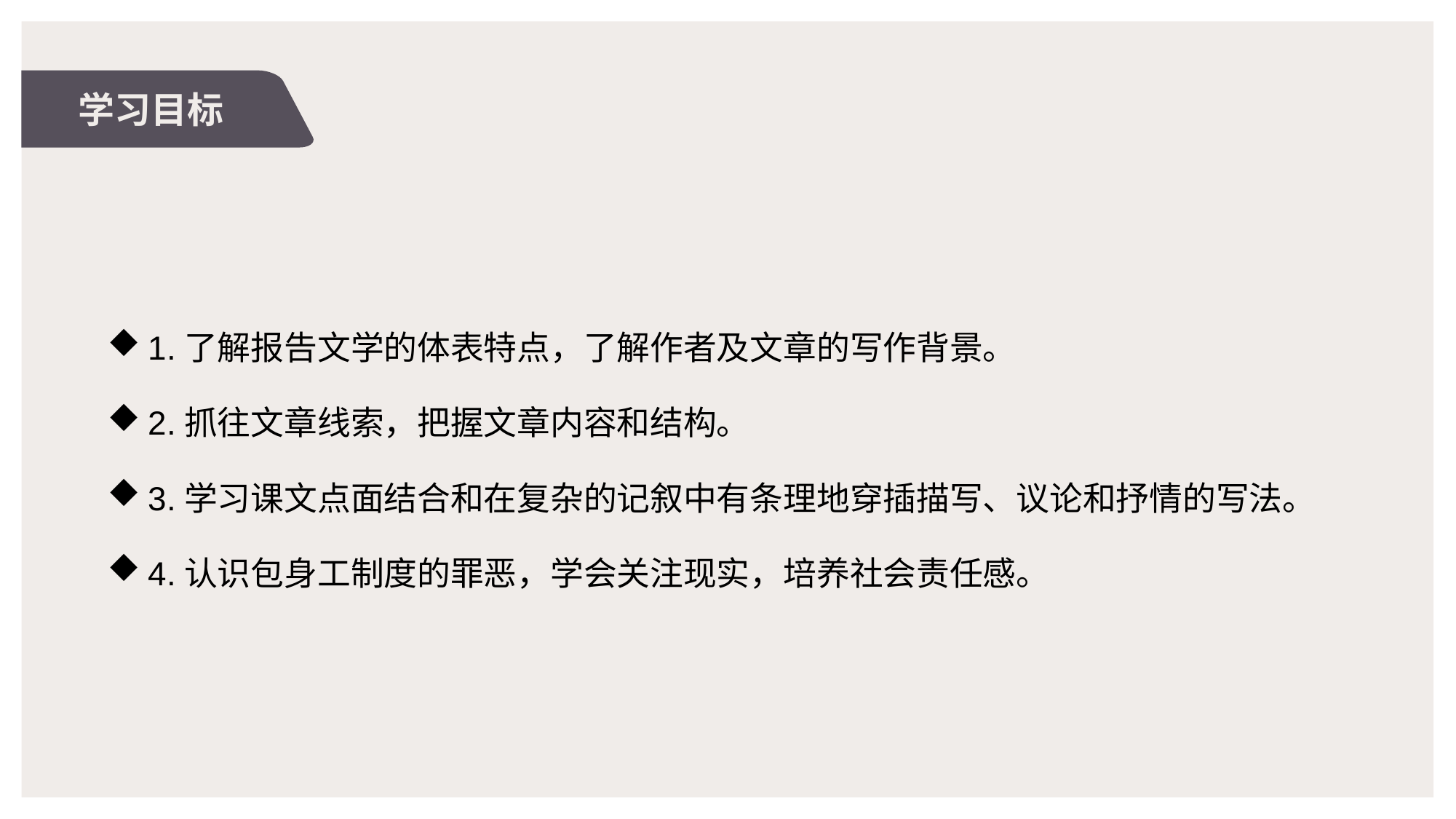

学习目标

1.了解报告文学的体表特点，了解作者及文章的写作背景。
2.抓往文章线索，把握文章内容和结构。
3.学习课文点面结合和在复杂的记叙中有条理地穿插描写、议论和抒情的写法。
4.认识包身工制度的罪恶，学会关注现实，培养社会责任感。